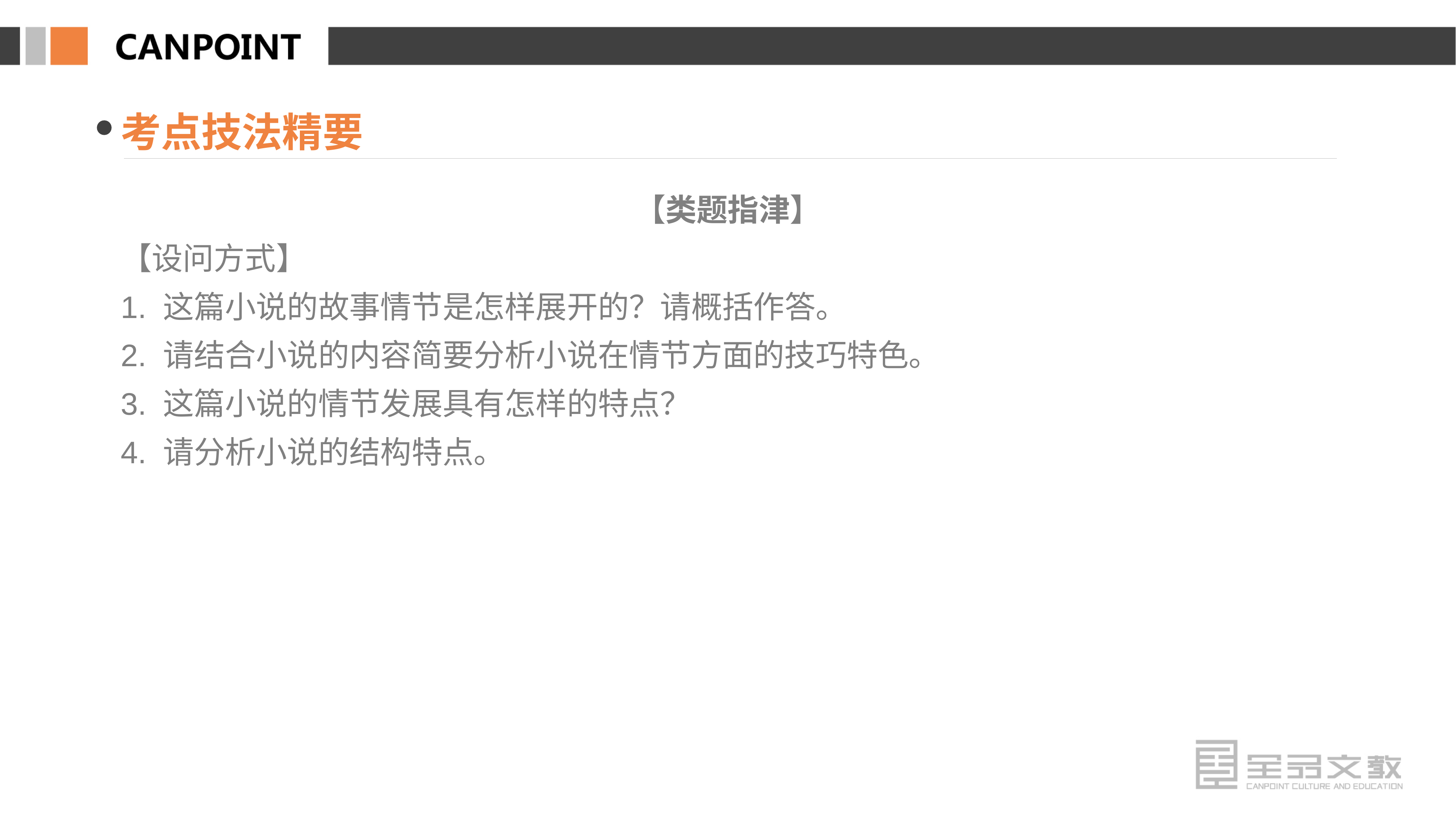

考点技法精要

【类题指津】
【设问方式】
1. 这篇小说的故事情节是怎样展开的？请概括作答。
2. 请结合小说的内容简要分析小说在情节方面的技巧特色。
3. 这篇小说的情节发展具有怎样的特点？
4. 请分析小说的结构特点。